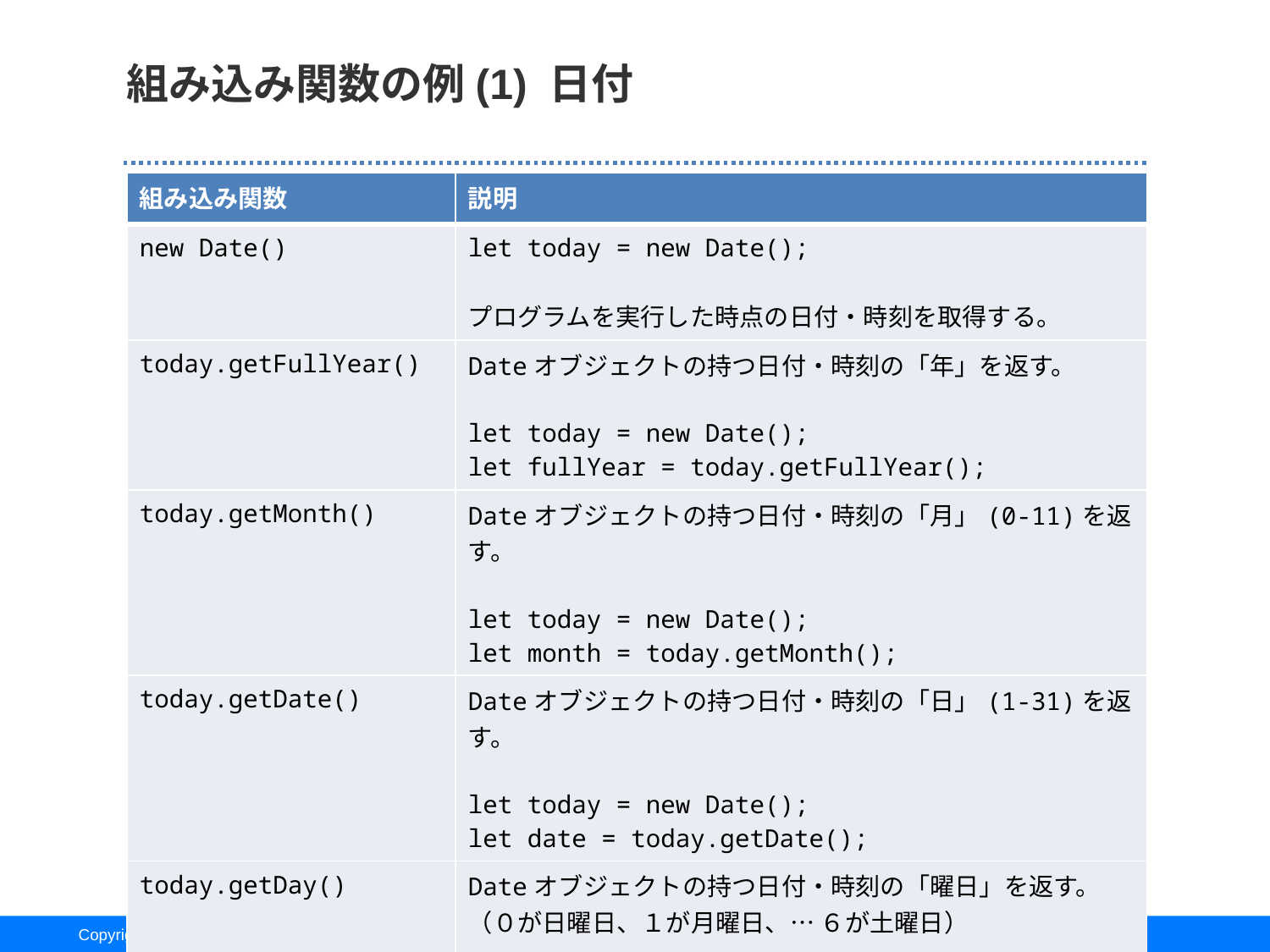

# 組み込み関数の例(1) 日付
| 組み込み関数 | 説明 |
| --- | --- |
| new Date() | let today = new Date(); プログラムを実行した時点の日付・時刻を取得する。 |
| today.getFullYear() | Dateオブジェクトの持つ日付・時刻の「年」を返す。 let today = new Date(); let fullYear = today.getFullYear(); |
| today.getMonth() | Dateオブジェクトの持つ日付・時刻の「月」(0-11)を返す。 let today = new Date(); let month = today.getMonth(); |
| today.getDate() | Dateオブジェクトの持つ日付・時刻の「日」(1-31)を返す。 let today = new Date(); let date = today.getDate(); |
| today.getDay() | Dateオブジェクトの持つ日付・時刻の「曜日」を返す。 （０が日曜日、１が月曜日、… ６が土曜日） let today = new Date(); let day = today.getDay(); |